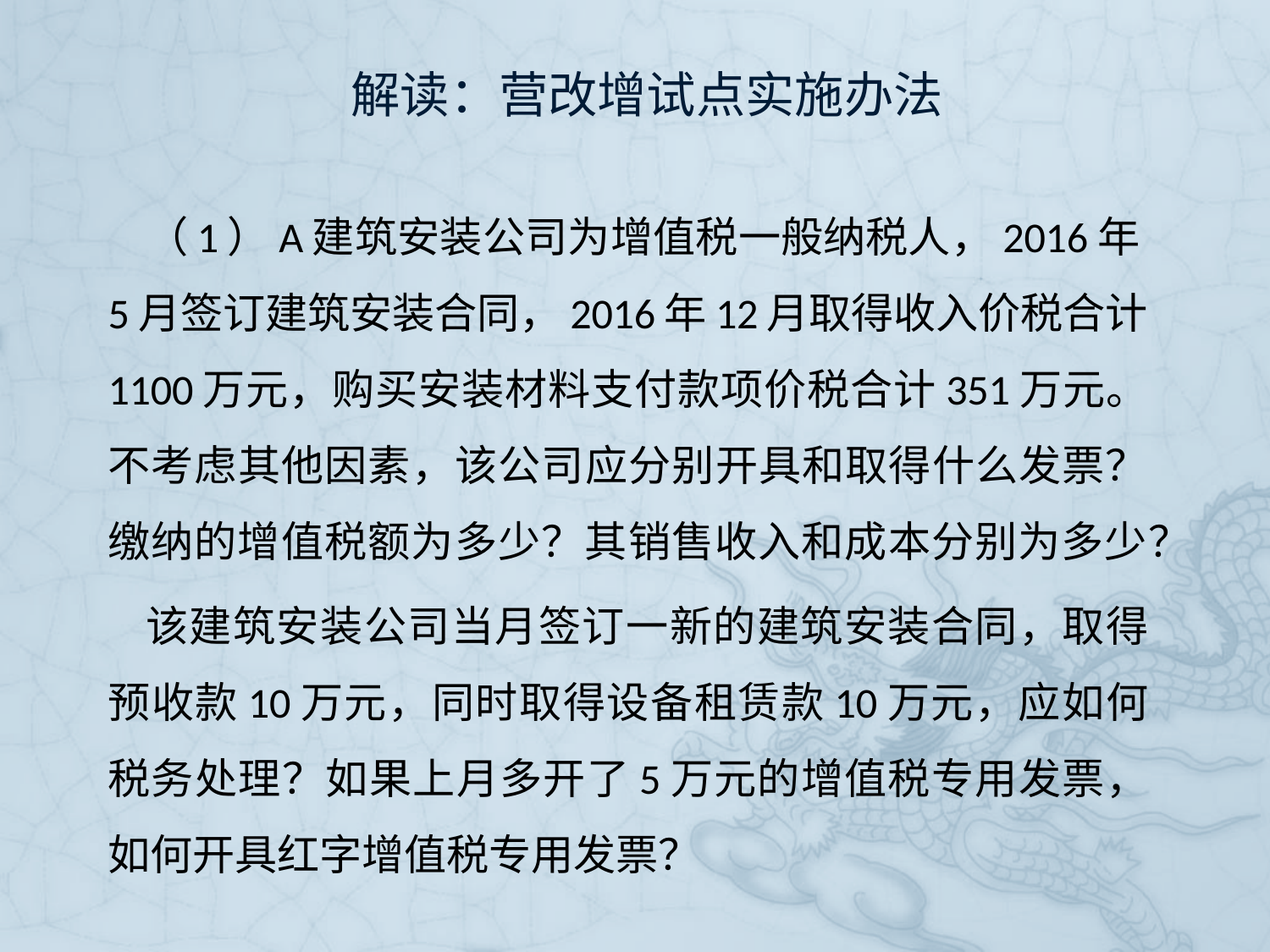

# 解读：营改增试点实施办法

（1）A建筑安装公司为增值税一般纳税人，2016年5月签订建筑安装合同，2016年12月取得收入价税合计1100万元，购买安装材料支付款项价税合计351万元。不考虑其他因素，该公司应分别开具和取得什么发票？缴纳的增值税额为多少？其销售收入和成本分别为多少？
该建筑安装公司当月签订一新的建筑安装合同，取得预收款10万元，同时取得设备租赁款10万元，应如何税务处理？如果上月多开了5万元的增值税专用发票，如何开具红字增值税专用发票？